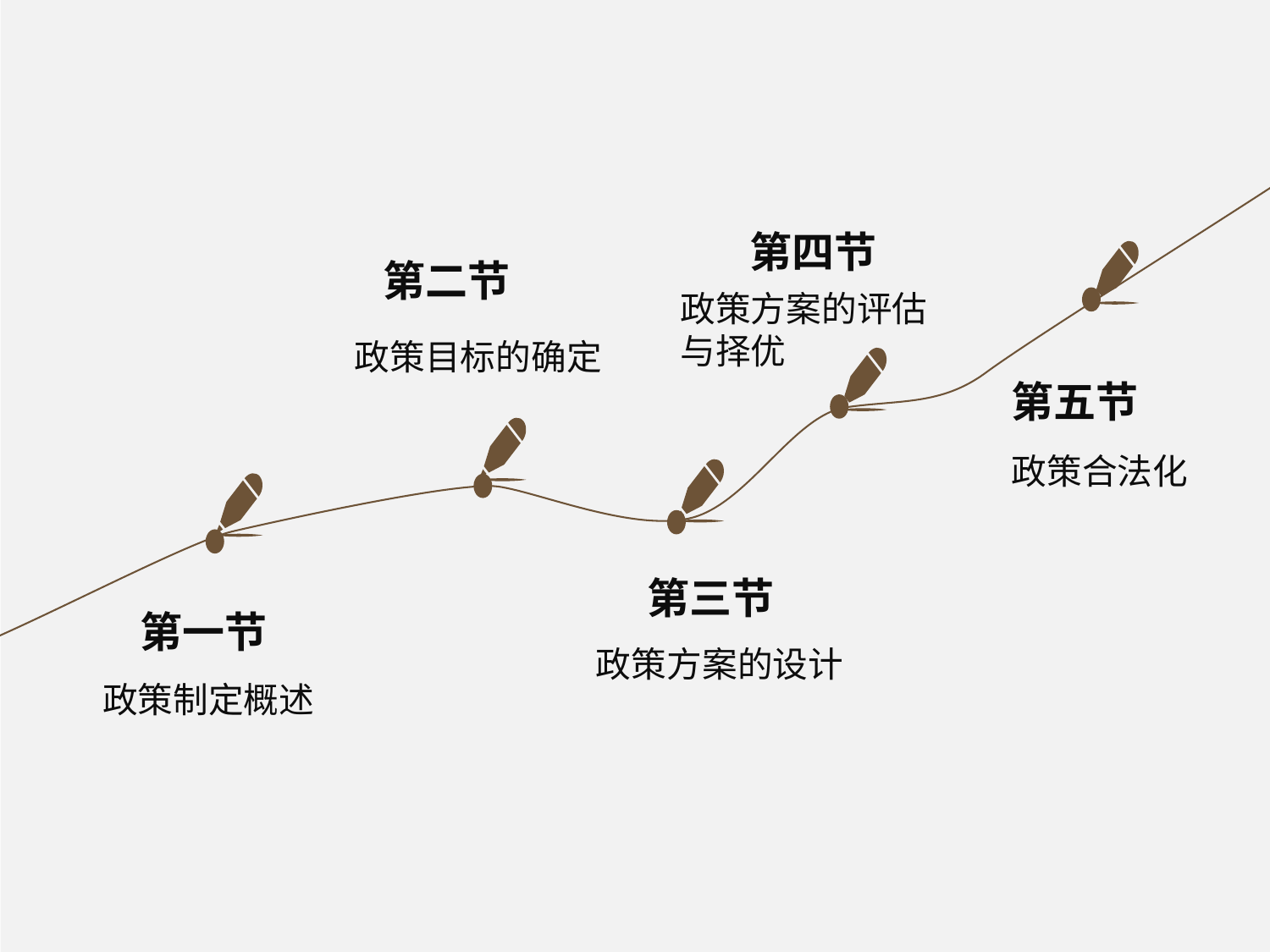

第四节

第二节
政策方案的评估与择优
政策目标的确定

第五节

政策合法化

第三节
第一节
政策方案的设计
政策制定概述